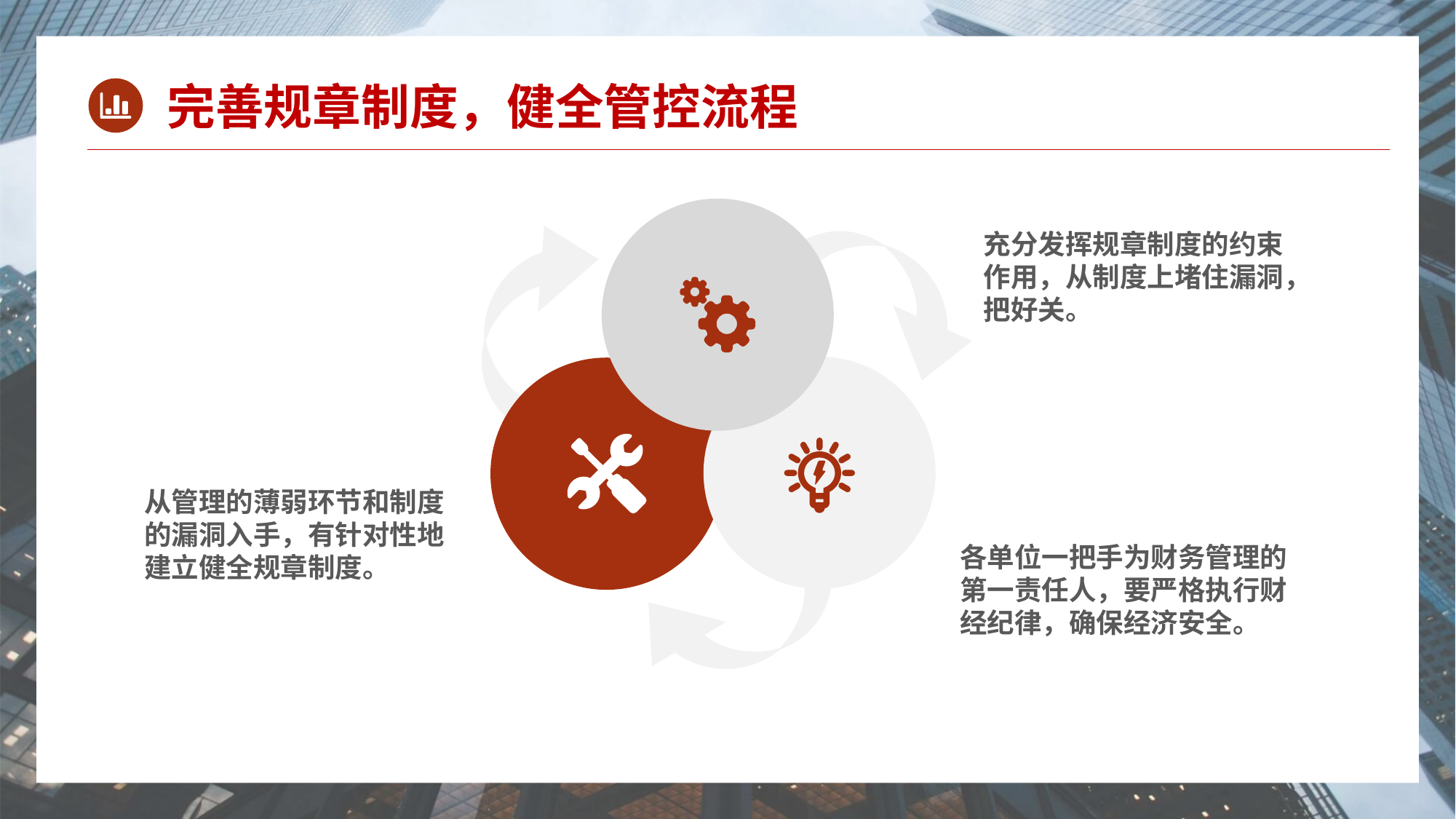

完善规章制度，健全管控流程

充分发挥规章制度的约束作用，从制度上堵住漏洞，把好关。
从管理的薄弱环节和制度的漏洞入手，有针对性地建立健全规章制度。
各单位一把手为财务管理的第一责任人，要严格执行财经纪律，确保经济安全。